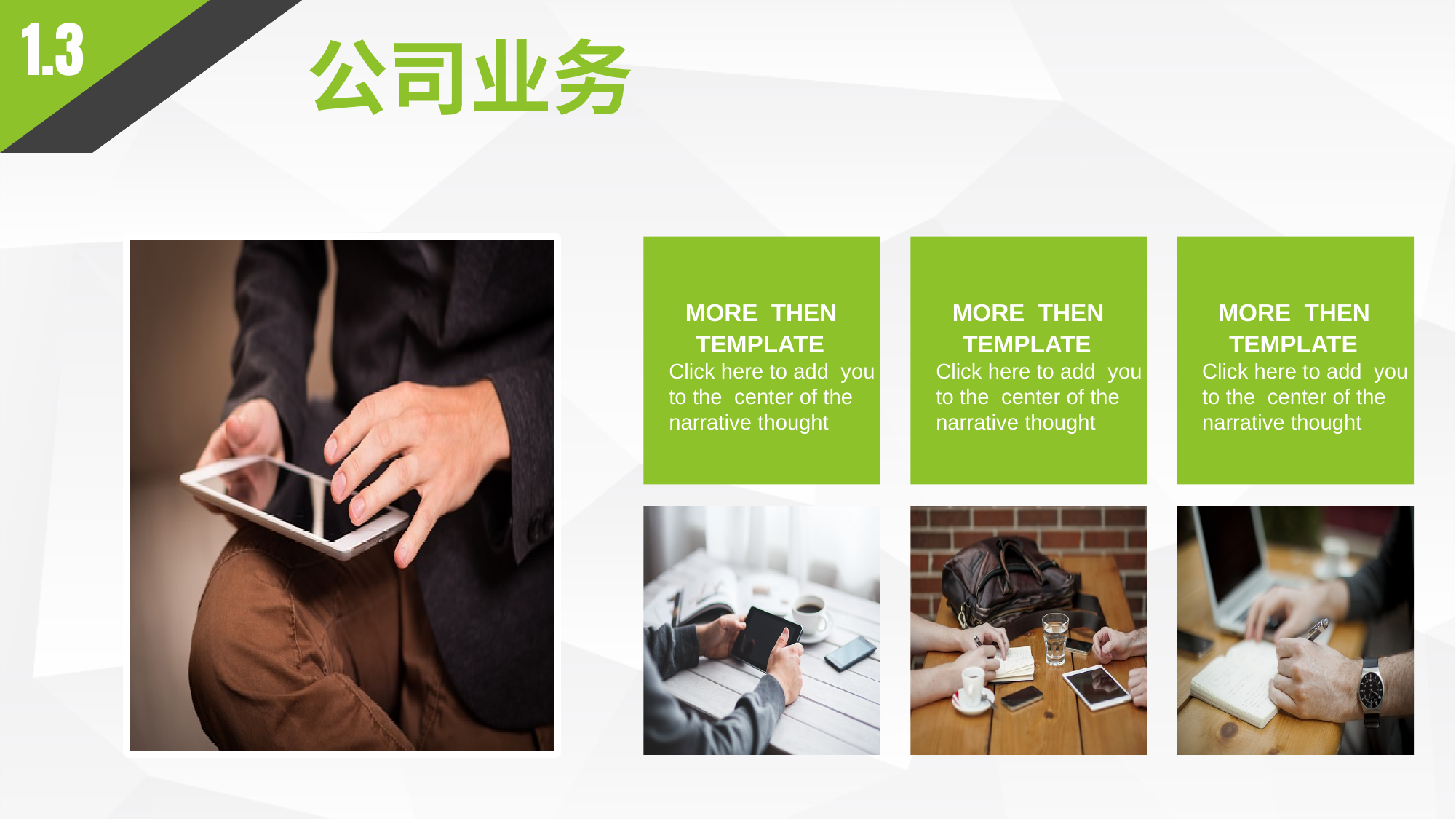

1.3
公司业务

  MORE  THEN
    TEMPLATE
Click here to add  you
to the  center of the
narrative thought
  MORE  THEN
    TEMPLATE
Click here to add  you
to the  center of the
narrative thought
  MORE  THEN
    TEMPLATE
Click here to add  you
to the  center of the
narrative thought